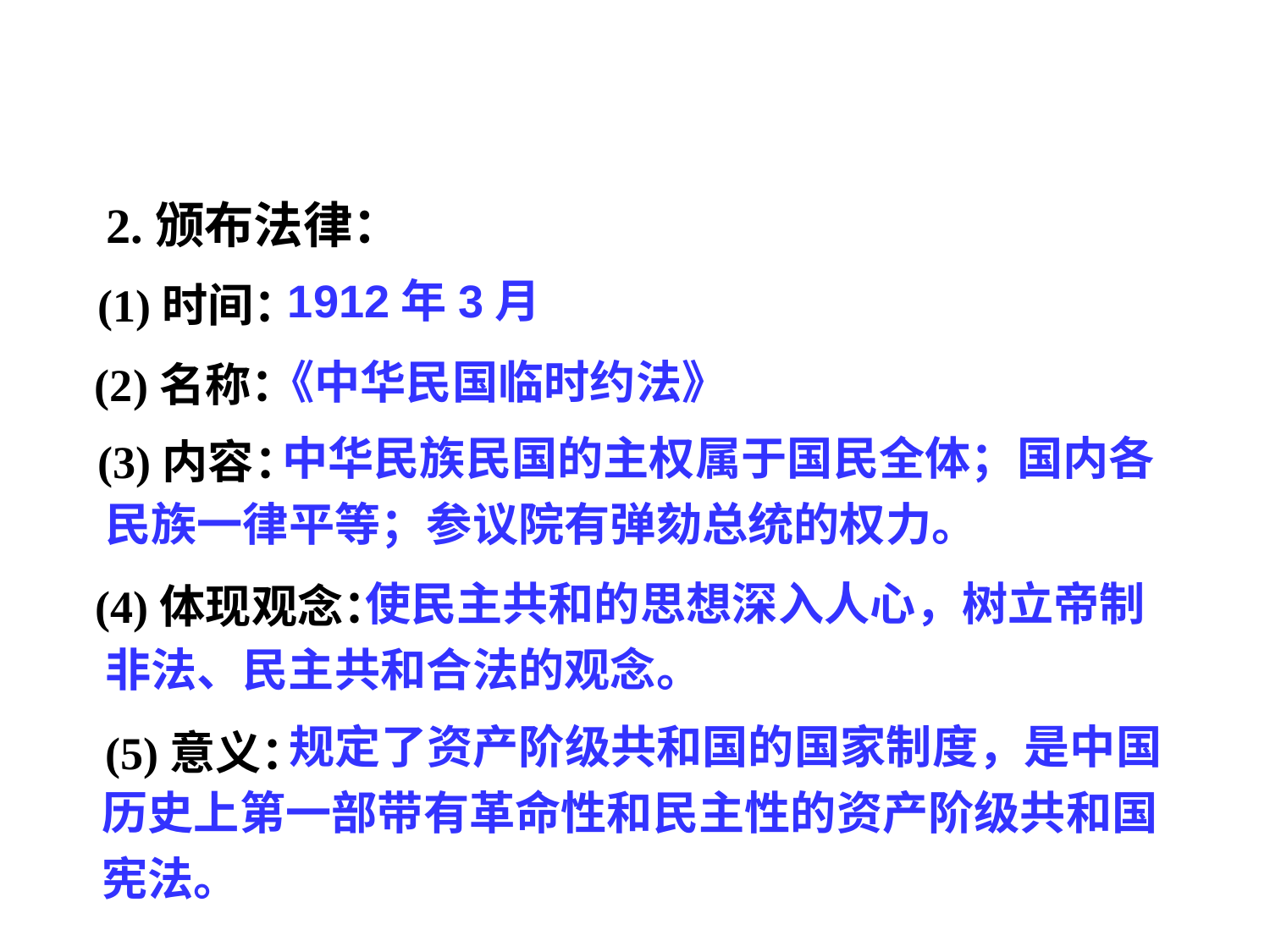

2.颁布法律：
(1)时间：
1912年3月
《中华民国临时约法》
(2)名称：
(3)内容：
                中华民族民国的主权属于国民全体；国内各民族一律平等；参议院有弹劾总统的权力。
(4)体现观念：
                        使民主共和的思想深入人心，树立帝制非法、民主共和合法的观念。
(5)意义：
                 规定了资产阶级共和国的国家制度，是中国历史上第一部带有革命性和民主性的资产阶级共和国宪法。